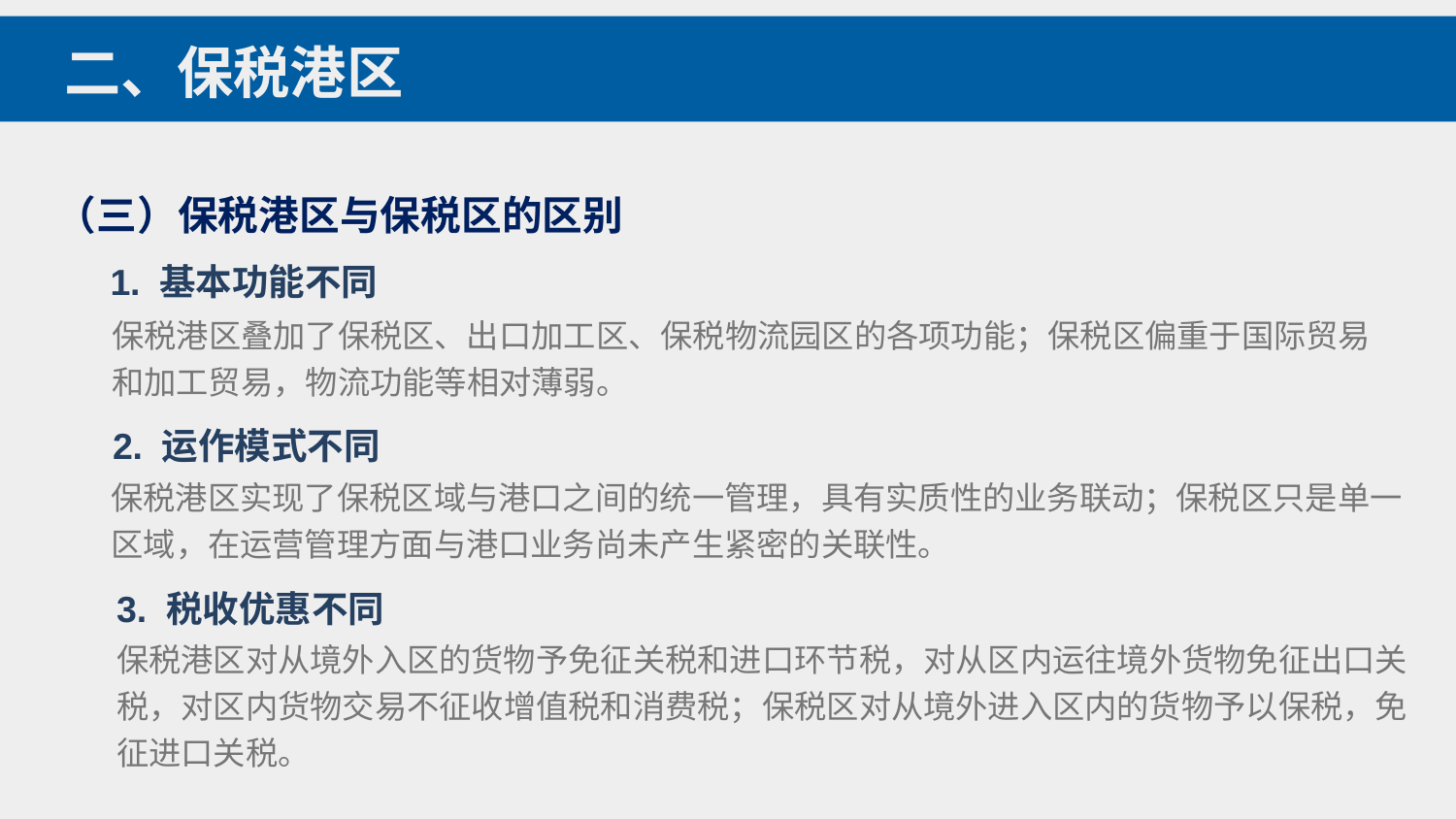

二、保税港区
（三）保税港区与保税区的区别
1. 基本功能不同
保税港区叠加了保税区、出口加工区、保税物流园区的各项功能；保税区偏重于国际贸易和加工贸易，物流功能等相对薄弱。
2. 运作模式不同
保税港区实现了保税区域与港口之间的统一管理，具有实质性的业务联动；保税区只是单一区域，在运营管理方面与港口业务尚未产生紧密的关联性。
3. 税收优惠不同
保税港区对从境外入区的货物予免征关税和进口环节税，对从区内运往境外货物免征出口关税，对区内货物交易不征收增值税和消费税；保税区对从境外进入区内的货物予以保税，免征进口关税。
保税仓储商品展示业务：从国外运往中国的货物在保税区内设立展览场馆进行商品展示。